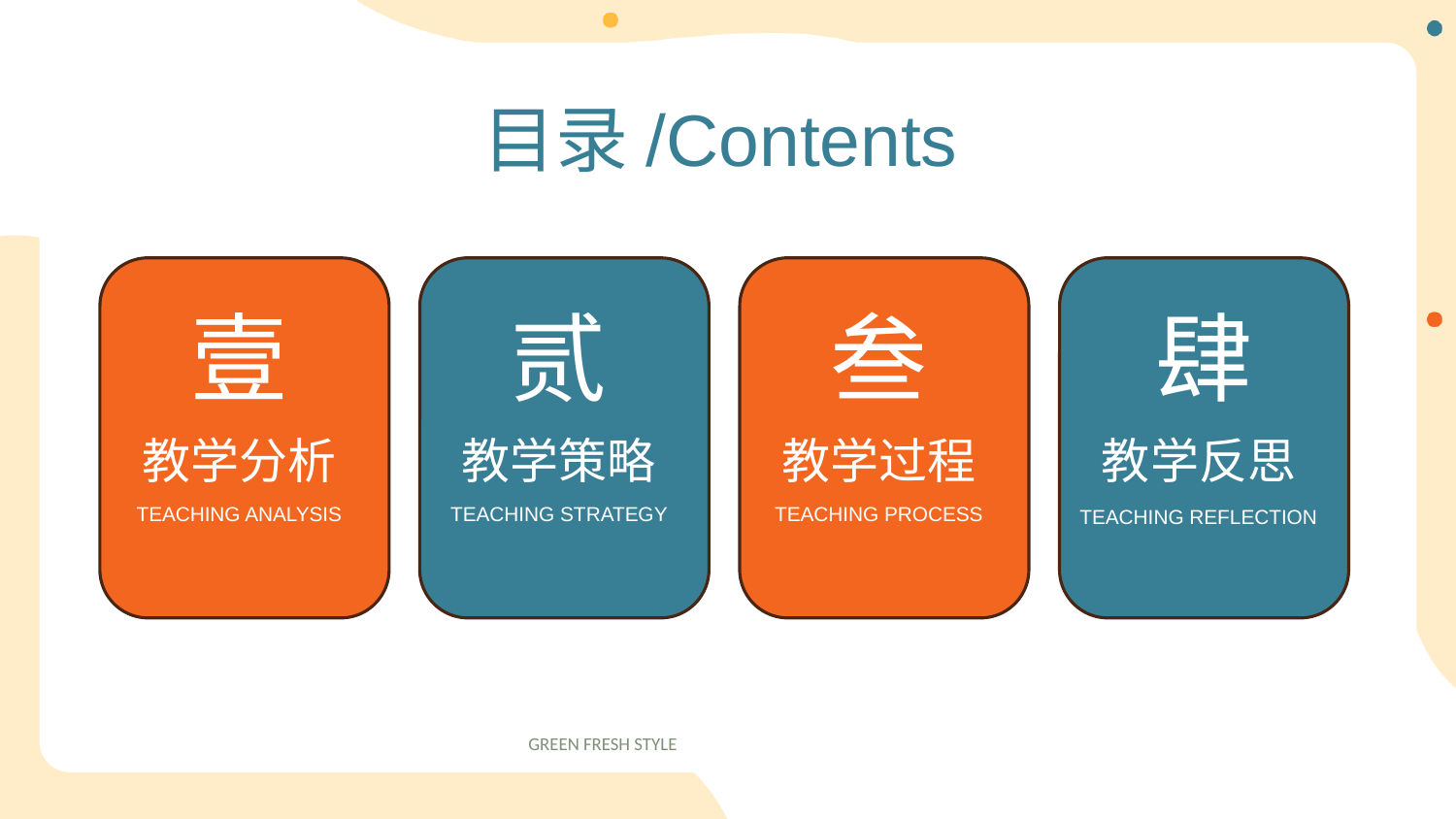

目录/Contents

壹
贰
叁
肆
教学分析
教学策略
教学过程
教学反思
TEACHING ANALYSIS
TEACHING STRATEGY
TEACHING PROCESS
TEACHING REFLECTION
GREEN FRESH STYLE